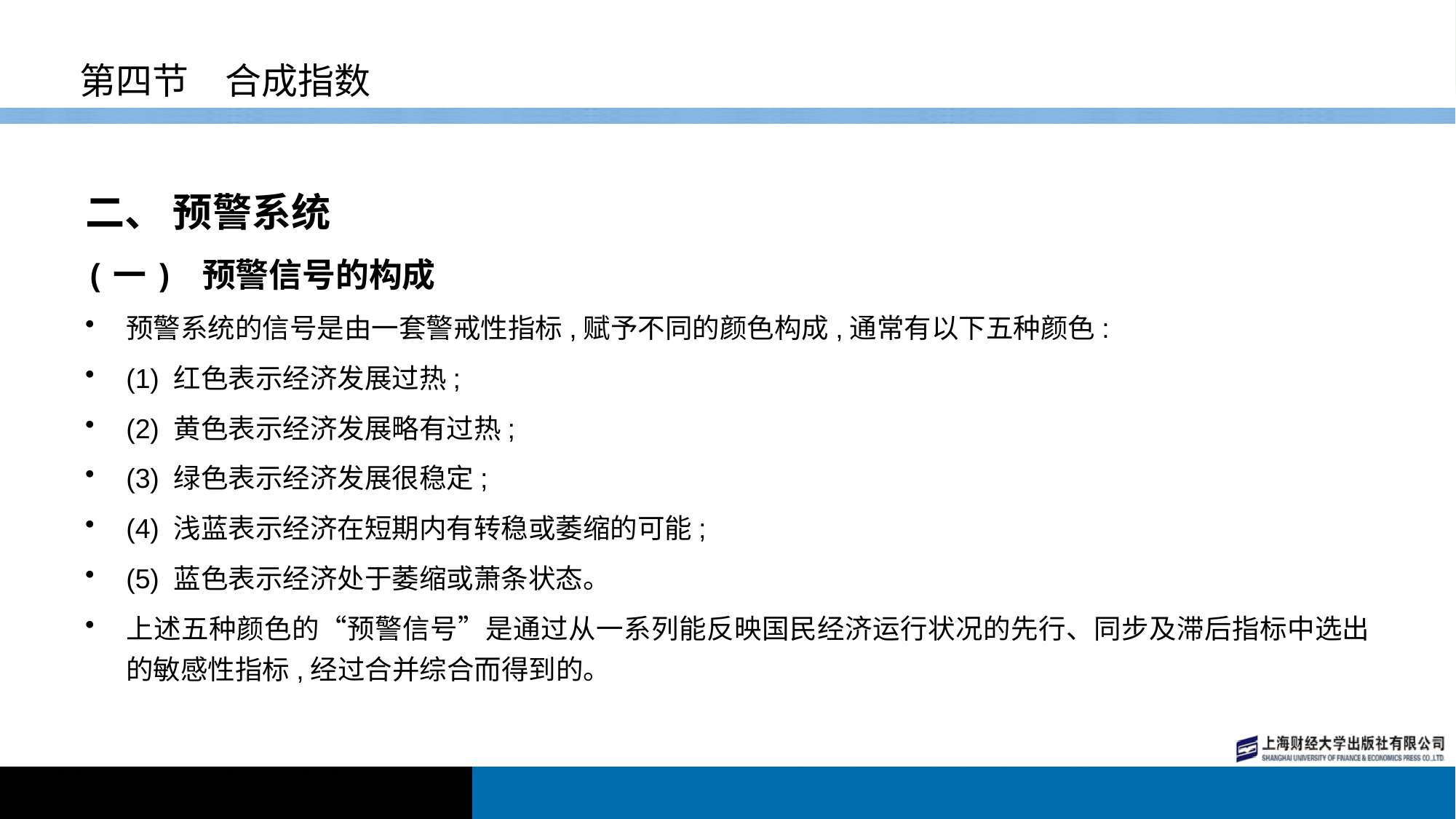

# 第四节　合成指数
二、 预警系统
(一) 预警信号的构成
预警系统的信号是由一套警戒性指标,赋予不同的颜色构成,通常有以下五种颜色:
(1) 红色表示经济发展过热;
(2) 黄色表示经济发展略有过热;
(3) 绿色表示经济发展很稳定;
(4) 浅蓝表示经济在短期内有转稳或萎缩的可能;
(5) 蓝色表示经济处于萎缩或萧条状态。
上述五种颜色的“预警信号”是通过从一系列能反映国民经济运行状况的先行、同步及滞后指标中选出的敏感性指标,经过合并综合而得到的。
19